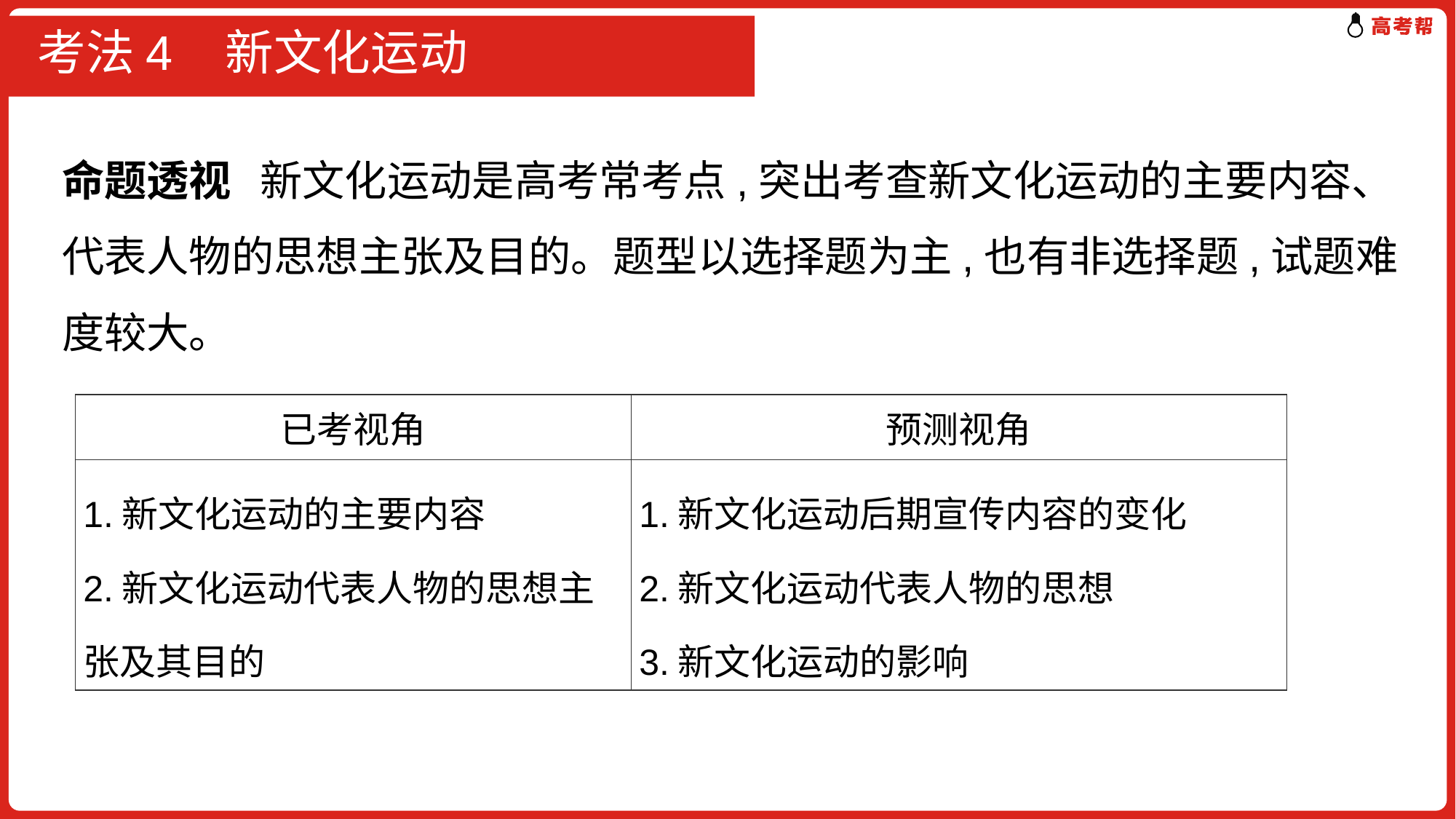

# 考法4   新文化运动
命题透视   新文化运动是高考常考点,突出考查新文化运动的主要内容、代表人物的思想主张及目的。题型以选择题为主,也有非选择题,试题难度较大。
| 已考视角 | 预测视角 |
| --- | --- |
| 1.新文化运动的主要内容 2.新文化运动代表人物的思想主张及其目的 | 1.新文化运动后期宣传内容的变化 2.新文化运动代表人物的思想 3.新文化运动的影响 |